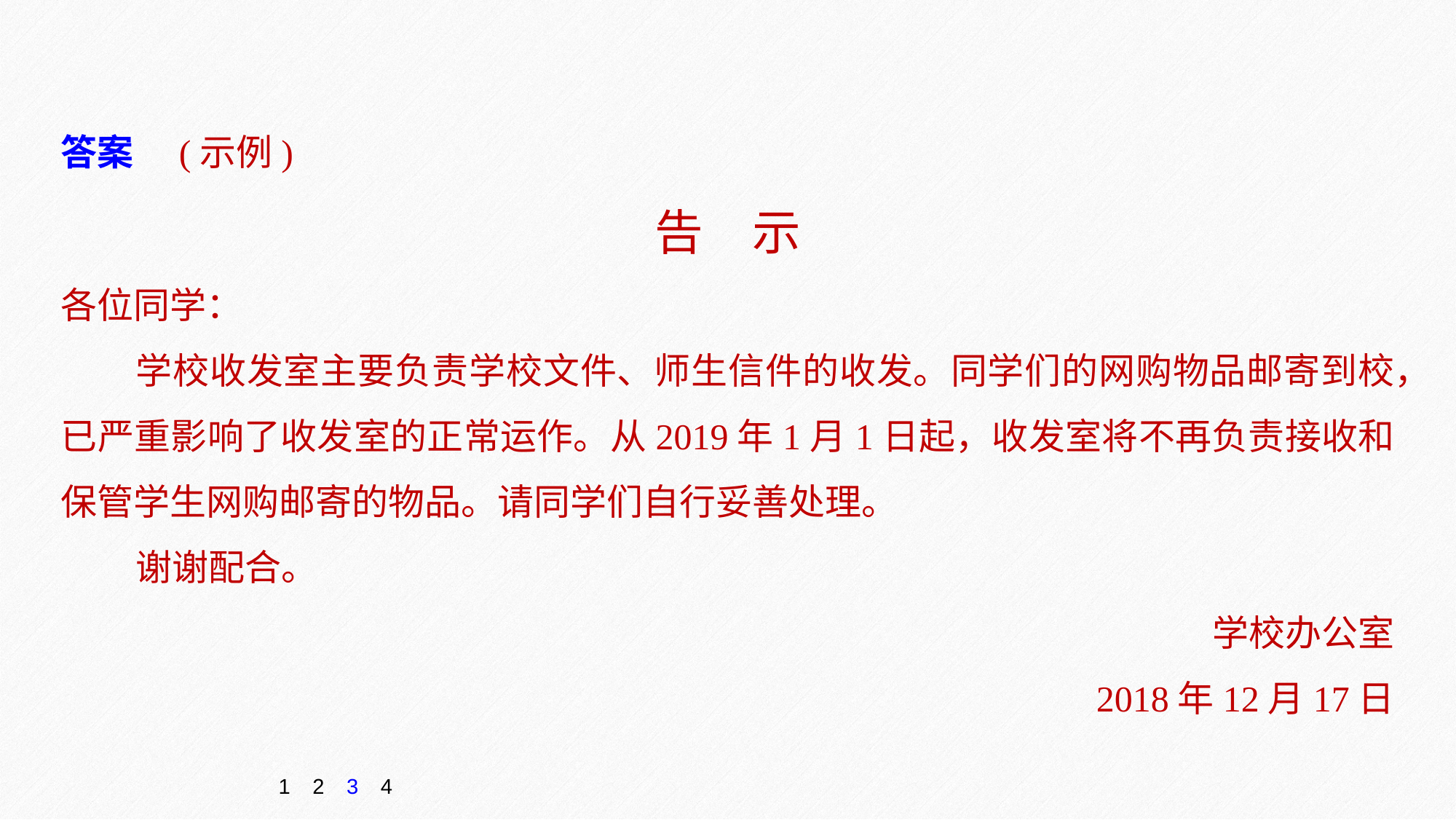

答案　(示例)
告　示
各位同学：
学校收发室主要负责学校文件、师生信件的收发。同学们的网购物品邮寄到校，已严重影响了收发室的正常运作。从2019年1月1日起，收发室将不再负责接收和保管学生网购邮寄的物品。请同学们自行妥善处理。
谢谢配合。
学校办公室
2018年12月17日
1
2
3
4